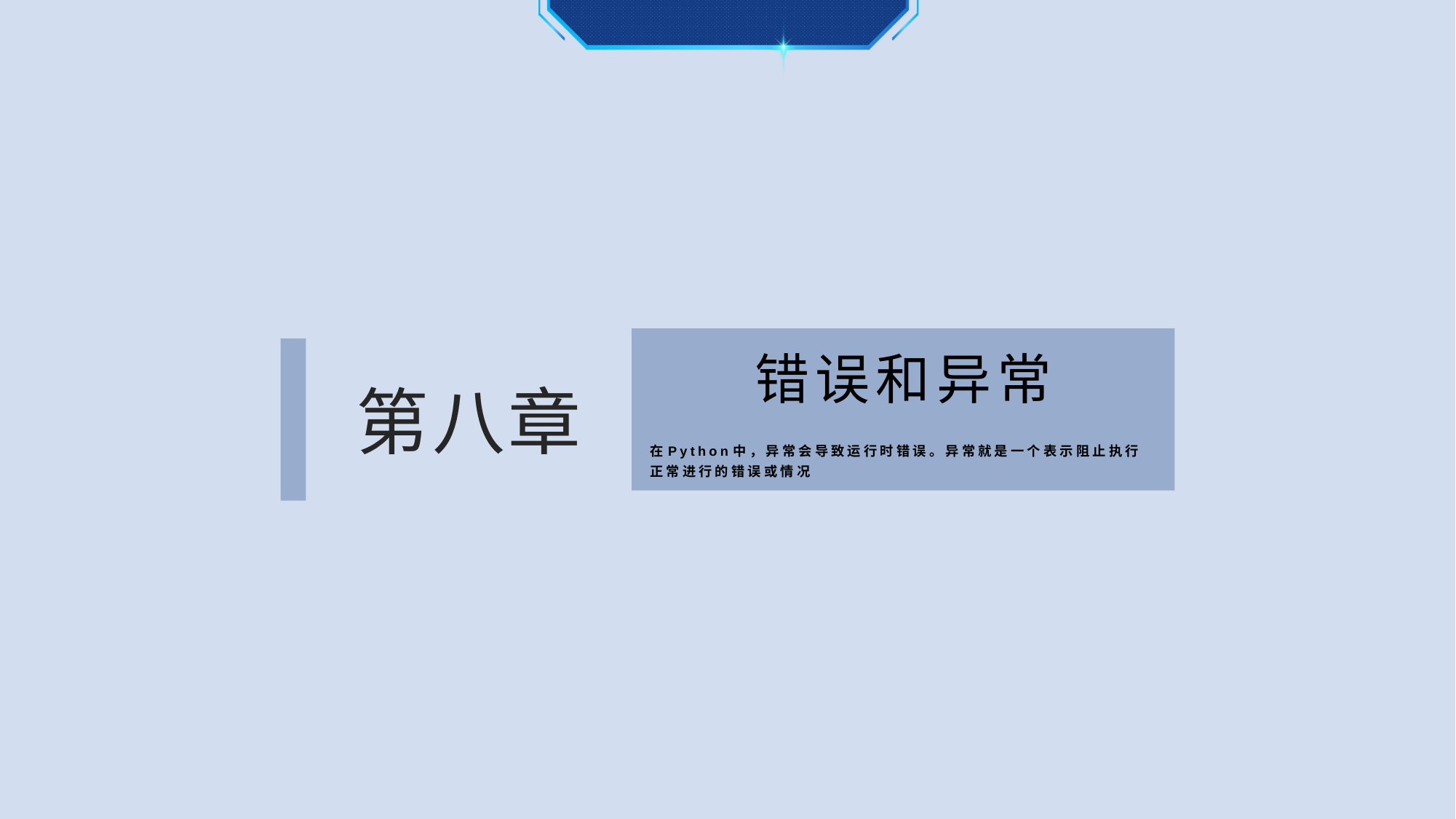

错误和异常
第八章

在Python中，异常会导致运行时错误。异常就是一个表示阻止执行正常进行的错误或情况